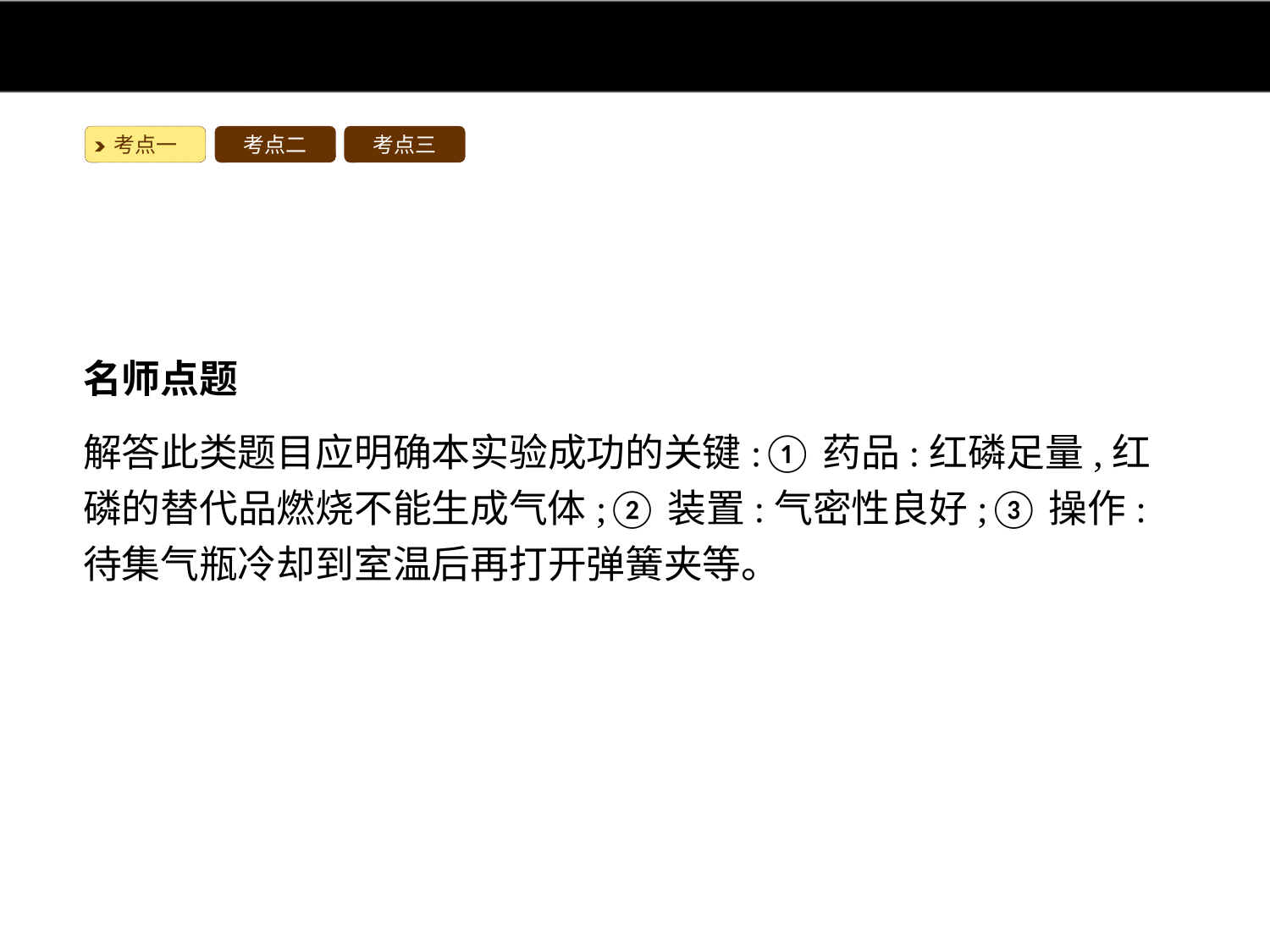

考点一
考点二
考点三

名师点题
解答此类题目应明确本实验成功的关键:①药品:红磷足量,红磷的替代品燃烧不能生成气体;②装置:气密性良好;③操作:待集气瓶冷却到室温后再打开弹簧夹等。